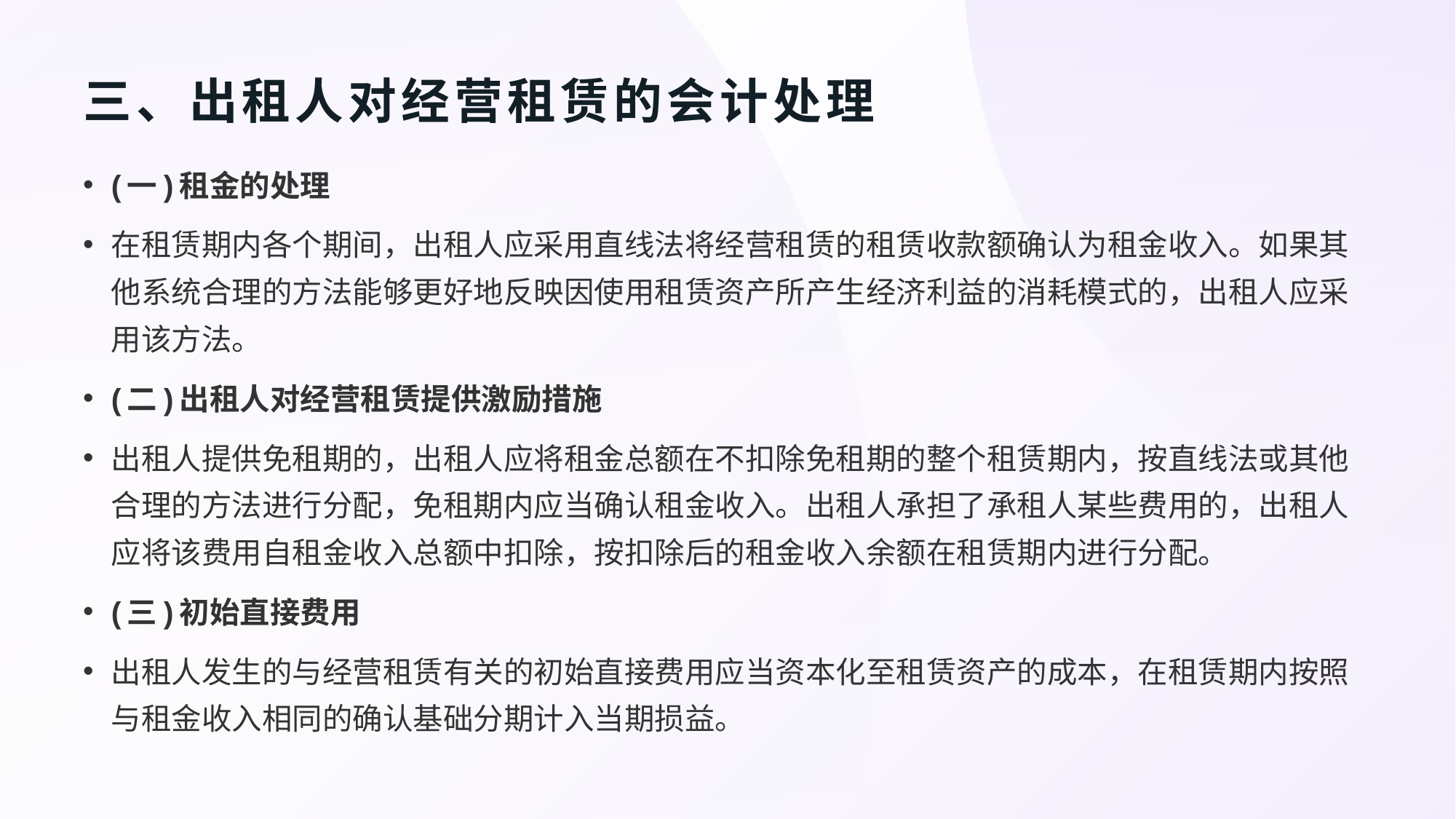

# 三、出租人对经营租赁的会计处理
(一)租金的处理
在租赁期内各个期间，出租人应采用直线法将经营租赁的租赁收款额确认为租金收入。如果其他系统合理的方法能够更好地反映因使用租赁资产所产生经济利益的消耗模式的，出租人应采用该方法。
(二)出租人对经营租赁提供激励措施
出租人提供免租期的，出租人应将租金总额在不扣除免租期的整个租赁期内，按直线法或其他合理的方法进行分配，免租期内应当确认租金收入。出租人承担了承租人某些费用的，出租人应将该费用自租金收入总额中扣除，按扣除后的租金收入余额在租赁期内进行分配。
(三)初始直接费用
出租人发生的与经营租赁有关的初始直接费用应当资本化至租赁资产的成本，在租赁期内按照与租金收入相同的确认基础分期计入当期损益。